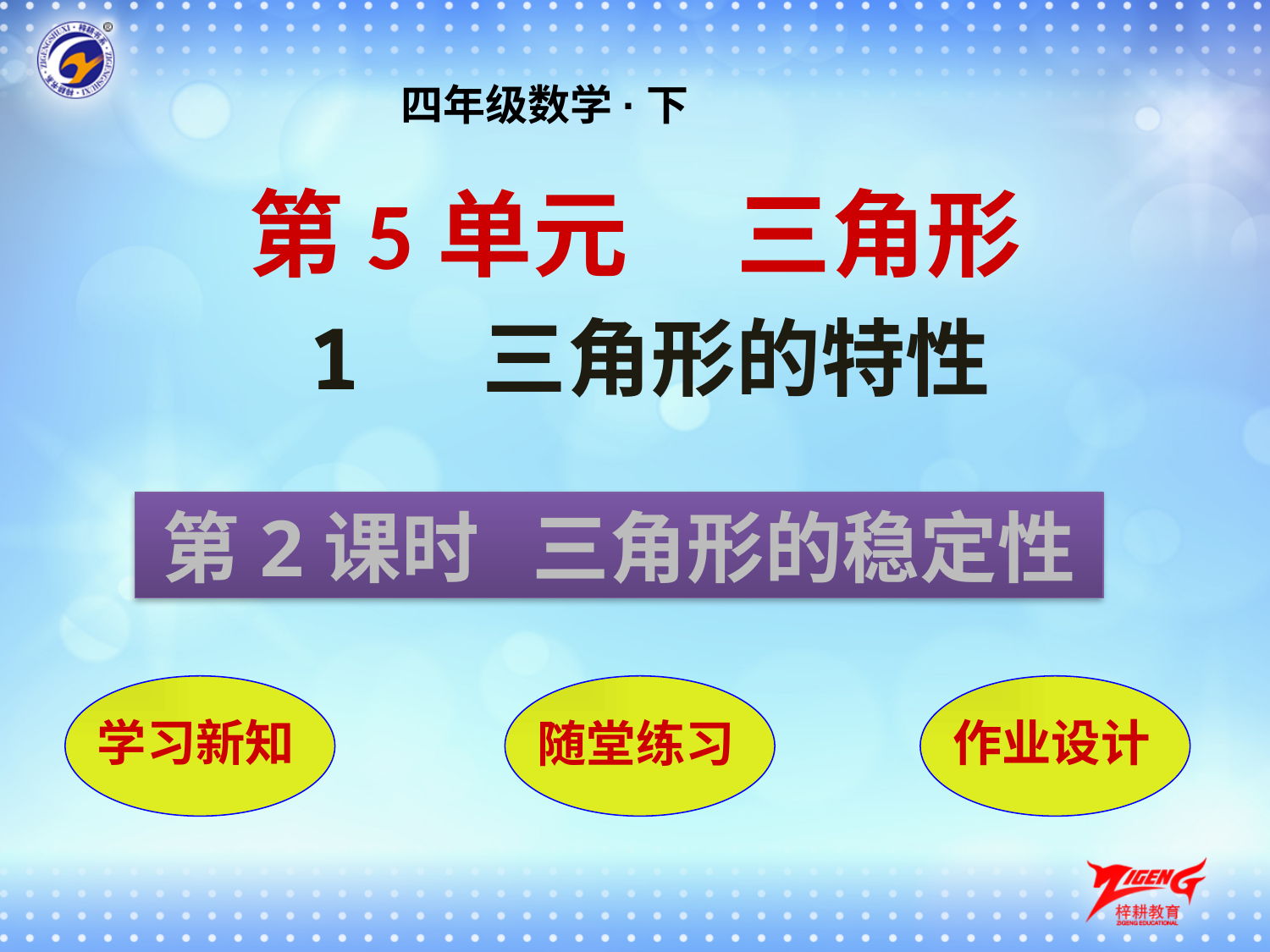

四年级数学·下
第5单元     三角形
1  三角形的特性
第2课时   三角形的稳定性

学习新知

随堂练习

作业设计